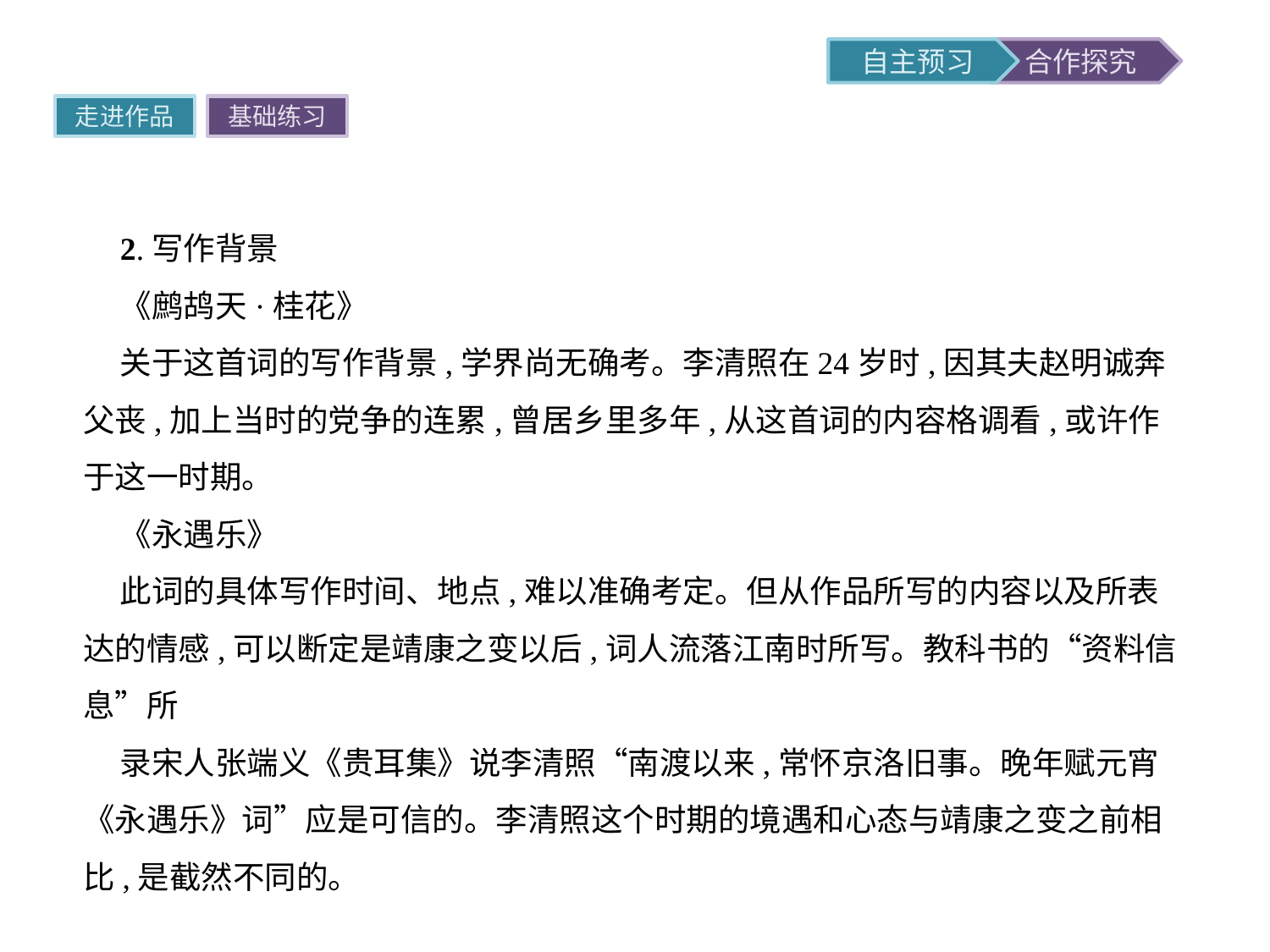

走进作品
基础练习
2.写作背景
《鹧鸪天·桂花》
关于这首词的写作背景,学界尚无确考。李清照在24岁时,因其夫赵明诚奔父丧,加上当时的党争的连累,曾居乡里多年,从这首词的内容格调看,或许作于这一时期。
《永遇乐》
此词的具体写作时间、地点,难以准确考定。但从作品所写的内容以及所表达的情感,可以断定是靖康之变以后,词人流落江南时所写。教科书的“资料信息”所
录宋人张端义《贵耳集》说李清照“南渡以来,常怀京洛旧事。晚年赋元宵《永遇乐》词”应是可信的。李清照这个时期的境遇和心态与靖康之变之前相比,是截然不同的。